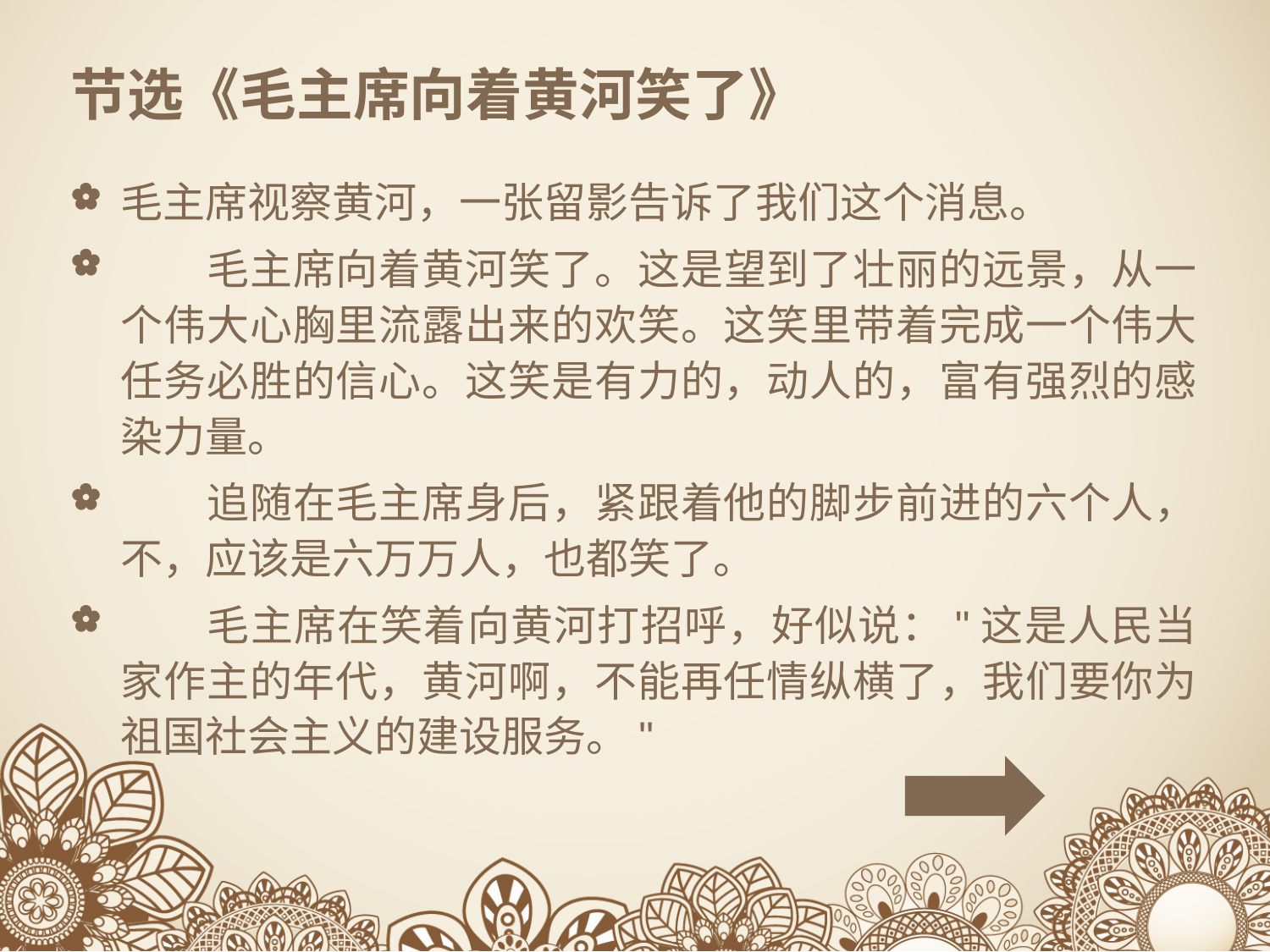

# 节选《毛主席向着黄河笑了》
毛主席视察黄河，一张留影告诉了我们这个消息。
　　毛主席向着黄河笑了。这是望到了壮丽的远景，从一个伟大心胸里流露出来的欢笑。这笑里带着完成一个伟大任务必胜的信心。这笑是有力的，动人的，富有强烈的感染力量。
　　追随在毛主席身后，紧跟着他的脚步前进的六个人，不，应该是六万万人，也都笑了。
　　毛主席在笑着向黄河打招呼，好似说："这是人民当家作主的年代，黄河啊，不能再任情纵横了，我们要你为祖国社会主义的建设服务。"